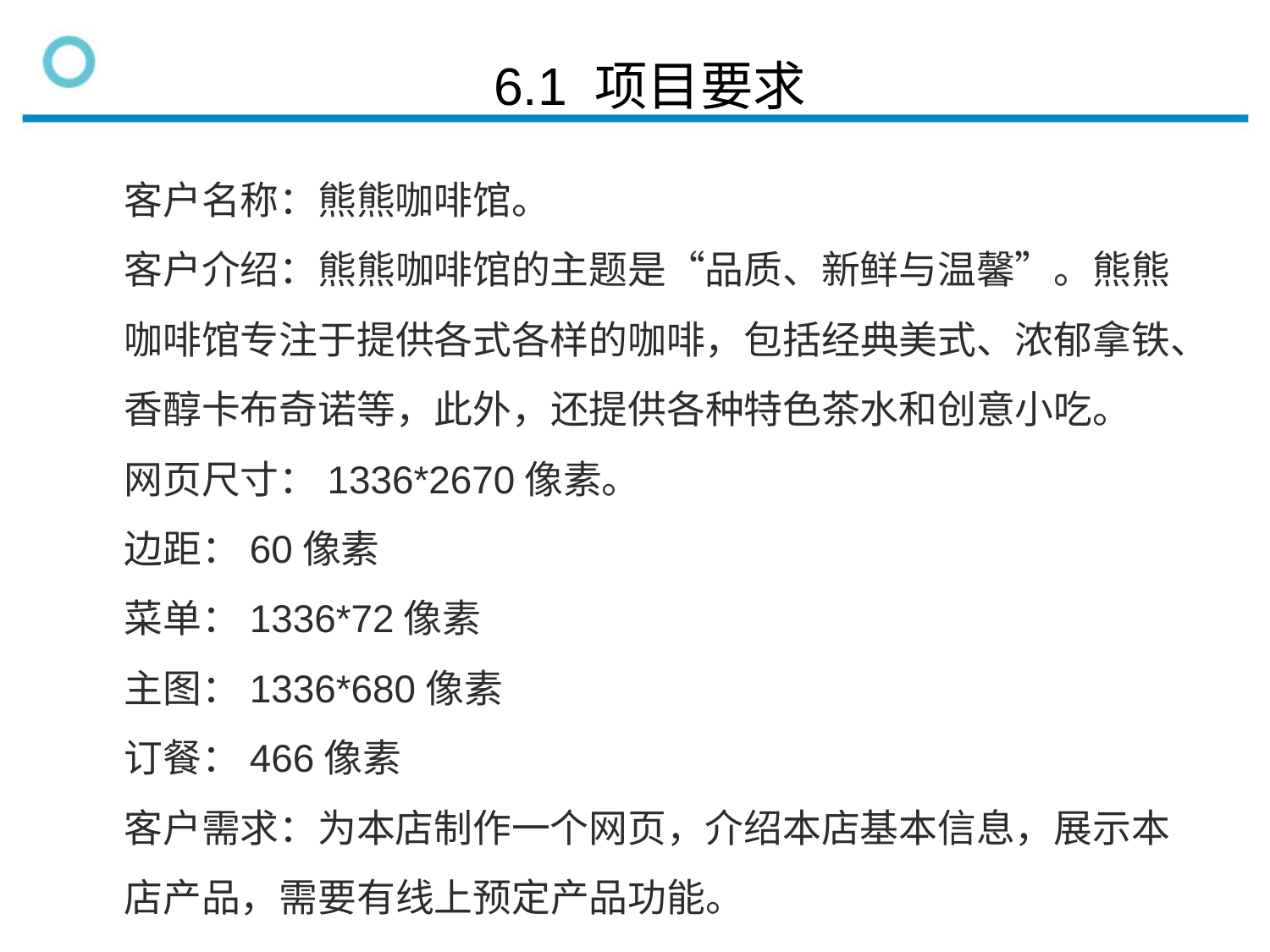

6.1 项目要求
客户名称：熊熊咖啡馆。
客户介绍：熊熊咖啡馆的主题是“品质、新鲜与温馨”。熊熊咖啡馆专注于提供各式各样的咖啡，包括经典美式、浓郁拿铁、香醇卡布奇诺等，此外，还提供各种特色茶水和创意小吃。
网页尺寸：1336*2670像素。
边距：60像素
菜单：1336*72像素
主图：1336*680像素
订餐：466像素
客户需求：为本店制作一个网页，介绍本店基本信息，展示本店产品，需要有线上预定产品功能。